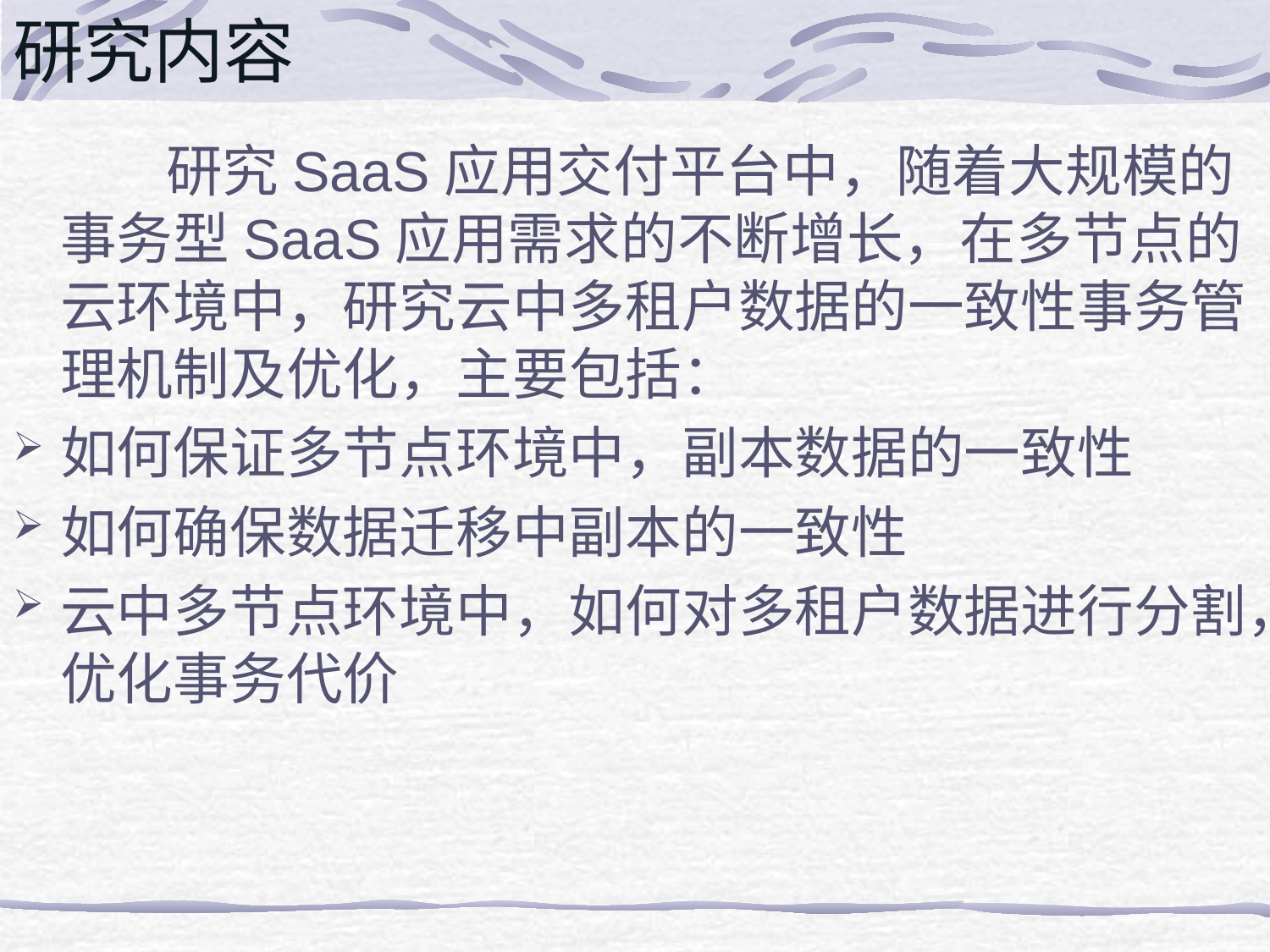

# 研究内容
           研究SaaS应用交付平台中，随着大规模的事务型SaaS应用需求的不断增长，在多节点的云环境中，研究云中多租户数据的一致性事务管理机制及优化，主要包括：
如何保证多节点环境中，副本数据的一致性
如何确保数据迁移中副本的一致性
云中多节点环境中，如何对多租户数据进行分割，优化事务代价